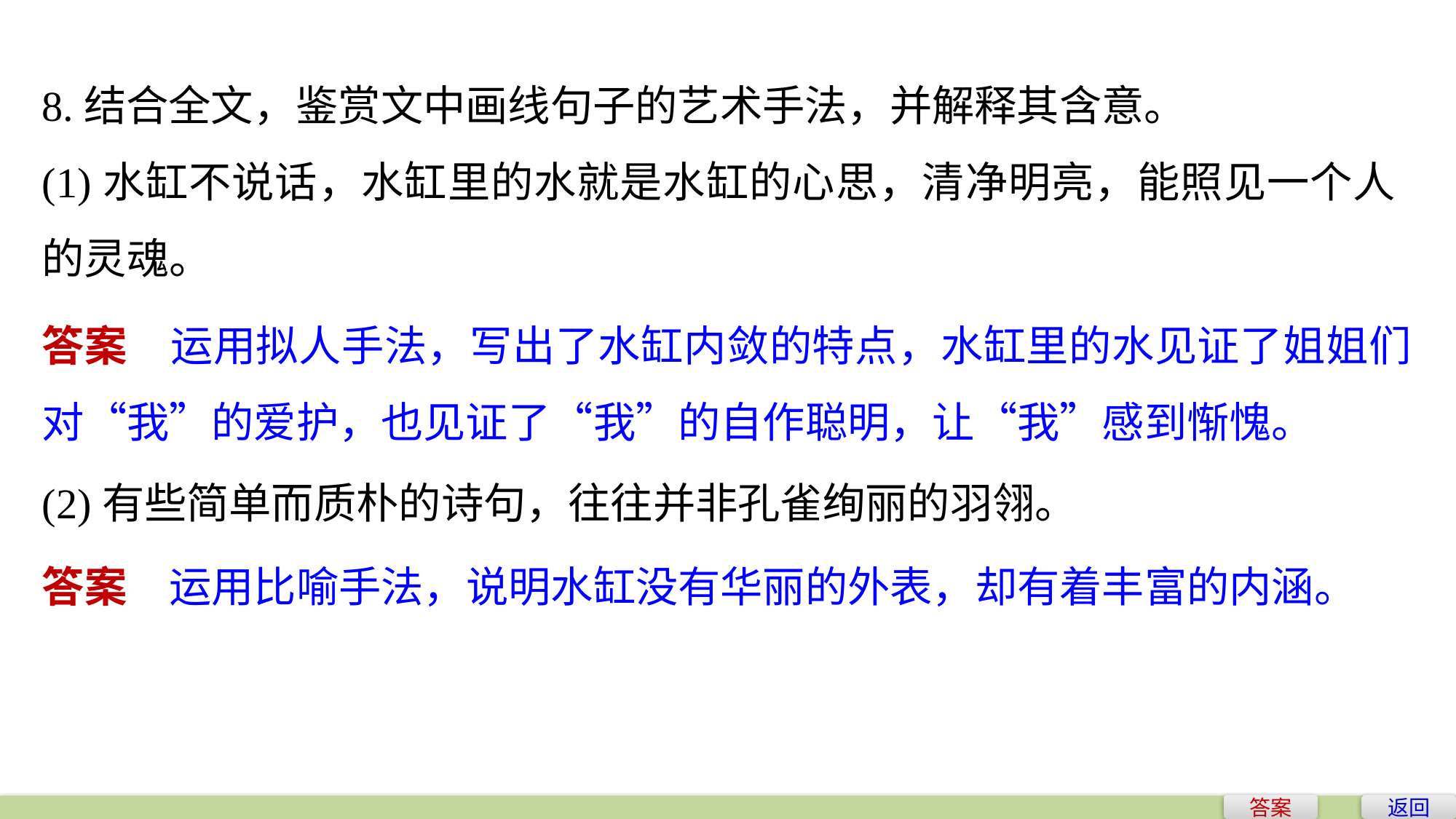

8.结合全文，鉴赏文中画线句子的艺术手法，并解释其含意。
(1)水缸不说话，水缸里的水就是水缸的心思，清净明亮，能照见一个人的灵魂。
答案　运用拟人手法，写出了水缸内敛的特点，水缸里的水见证了姐姐们对“我”的爱护，也见证了“我”的自作聪明，让“我”感到惭愧。
(2)有些简单而质朴的诗句，往往并非孔雀绚丽的羽翎。
答案　运用比喻手法，说明水缸没有华丽的外表，却有着丰富的内涵。
答案
返回